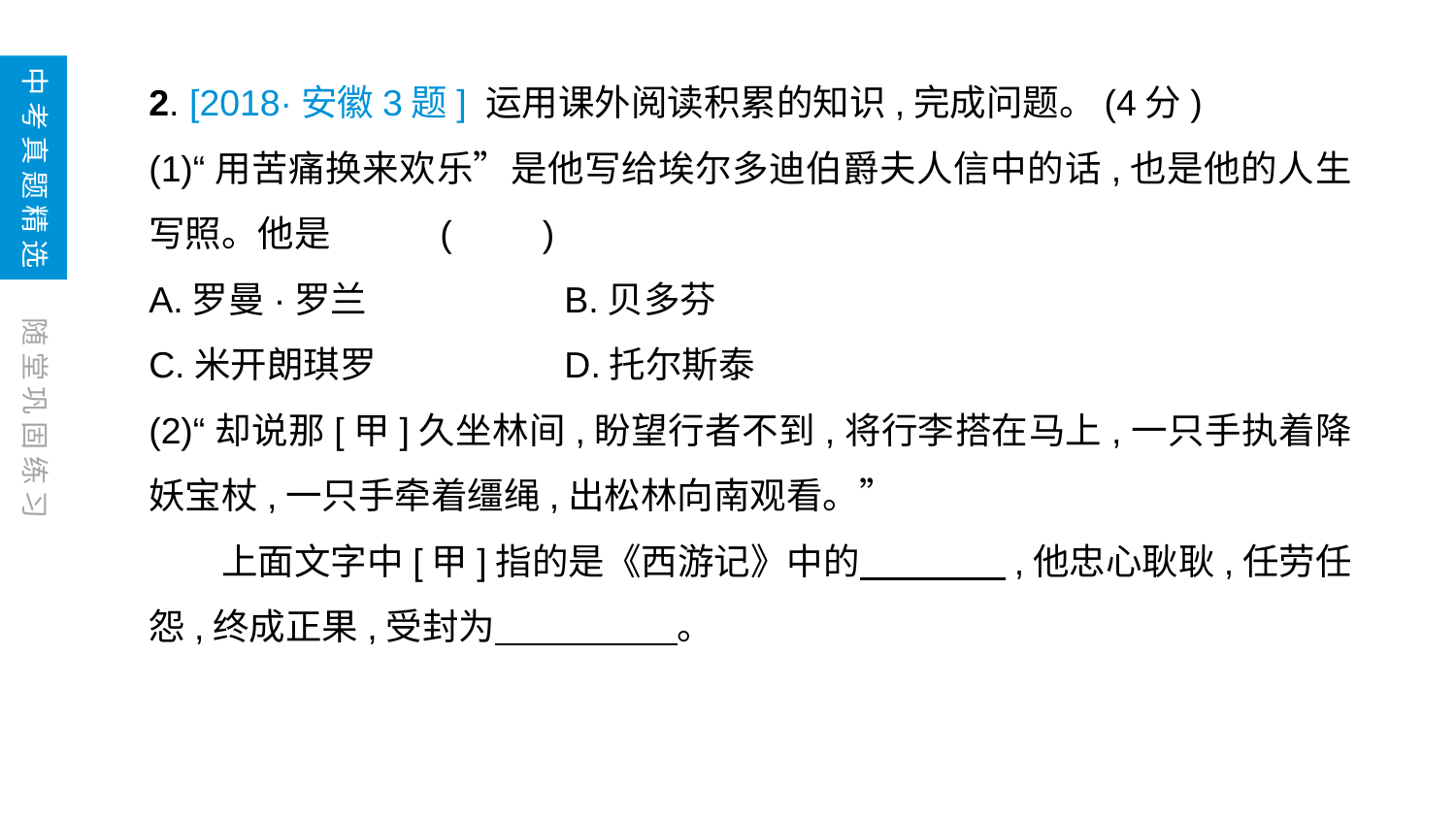

2. [2018·安徽3题] 运用课外阅读积累的知识,完成问题。(4分)
(1)“用苦痛换来欢乐”是他写给埃尔多迪伯爵夫人信中的话,也是他的人生写照。他是	(　　)
A.罗曼·罗兰	              B.贝多芬
C.米开朗琪罗	              D.托尔斯泰
(2)“却说那[甲]久坐林间,盼望行者不到,将行李搭在马上,一只手执着降妖宝杖,一只手牵着缰绳,出松林向南观看。”
　　上面文字中[甲]指的是《西游记》中的　　　　,他忠心耿耿,任劳任怨,终成正果,受封为　　　　　。

中考真题精选
随堂巩固练习